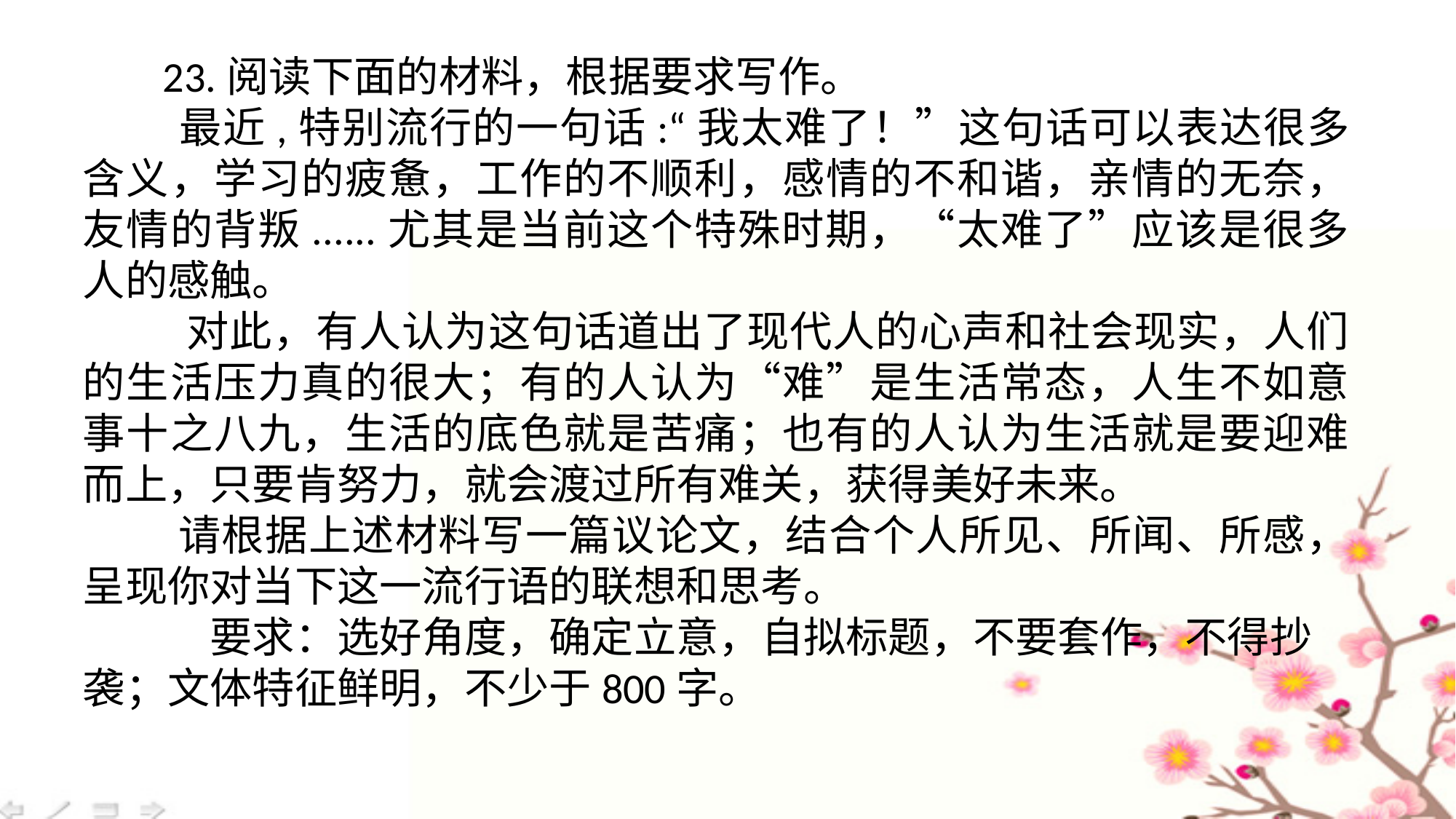

23.阅读下面的材料，根据要求写作。
     最近,特别流行的一句话:“我太难了！”这句话可以表达很多含义，学习的疲惫，工作的不顺利，感情的不和谐，亲情的无奈，友情的背叛......尤其是当前这个特殊时期，“太难了”应该是很多人的感触。
      对此，有人认为这句话道出了现代人的心声和社会现实，人们的生活压力真的很大；有的人认为“难”是生活常态，人生不如意事十之八九，生活的底色就是苦痛；也有的人认为生活就是要迎难而上，只要肯努力，就会渡过所有难关，获得美好未来。
     请根据上述材料写一篇议论文，结合个人所见、所闻、所感，呈现你对当下这一流行语的联想和思考。
         要求：选好角度，确定立意，自拟标题，不要套作，不得抄袭；文体特征鲜明，不少于800字。